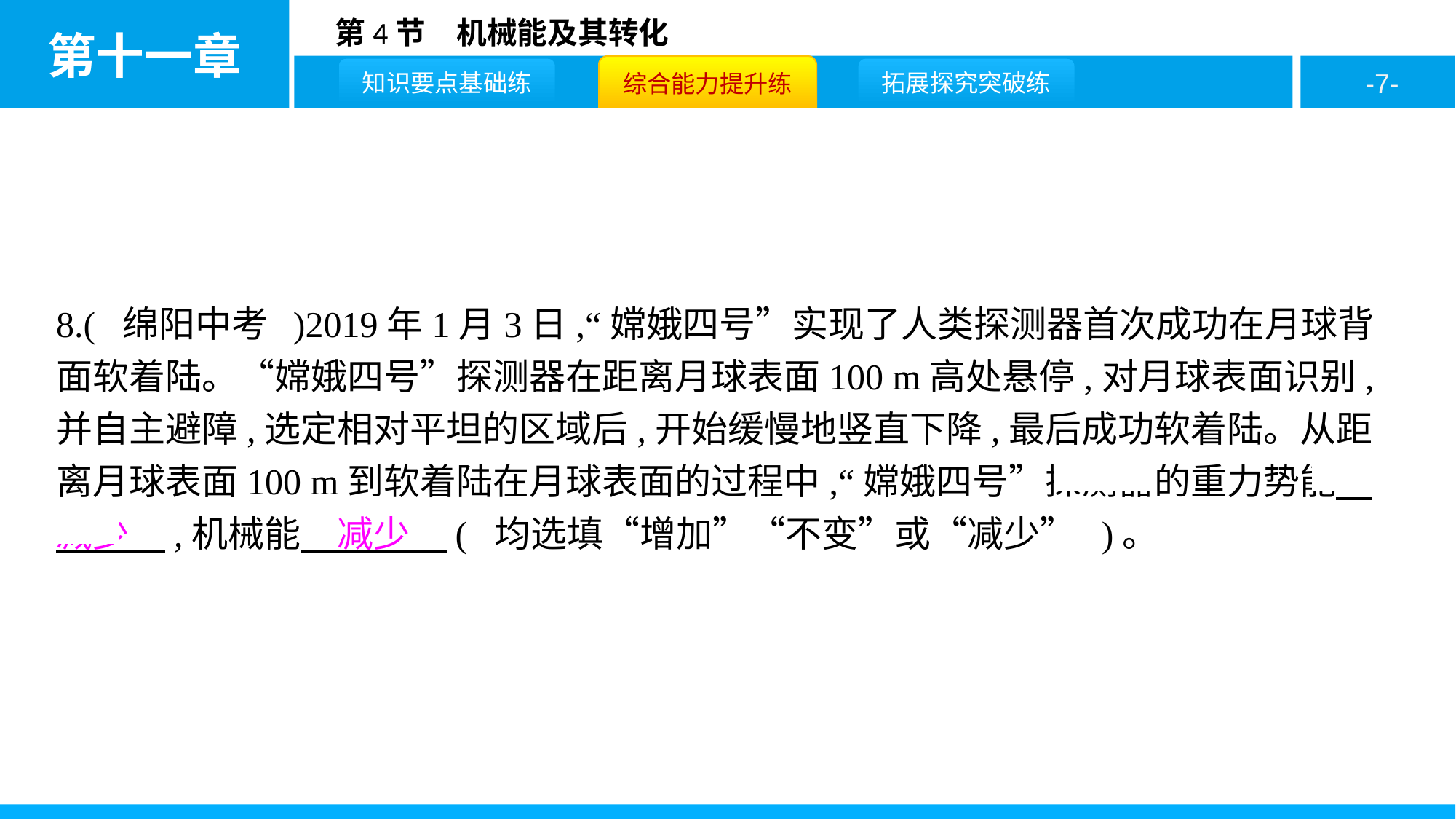

8.(  绵阳中考  )2019年1月3日,“嫦娥四号”实现了人类探测器首次成功在月球背面软着陆。“嫦娥四号”探测器在距离月球表面100 m高处悬停,对月球表面识别,并自主避障,选定相对平坦的区域后,开始缓慢地竖直下降,最后成功软着陆。从距离月球表面100 m到软着陆在月球表面的过程中,“嫦娥四号”探测器的重力势能　减少　,机械能　减少　(  均选填“增加”“不变”或“减少”  )。